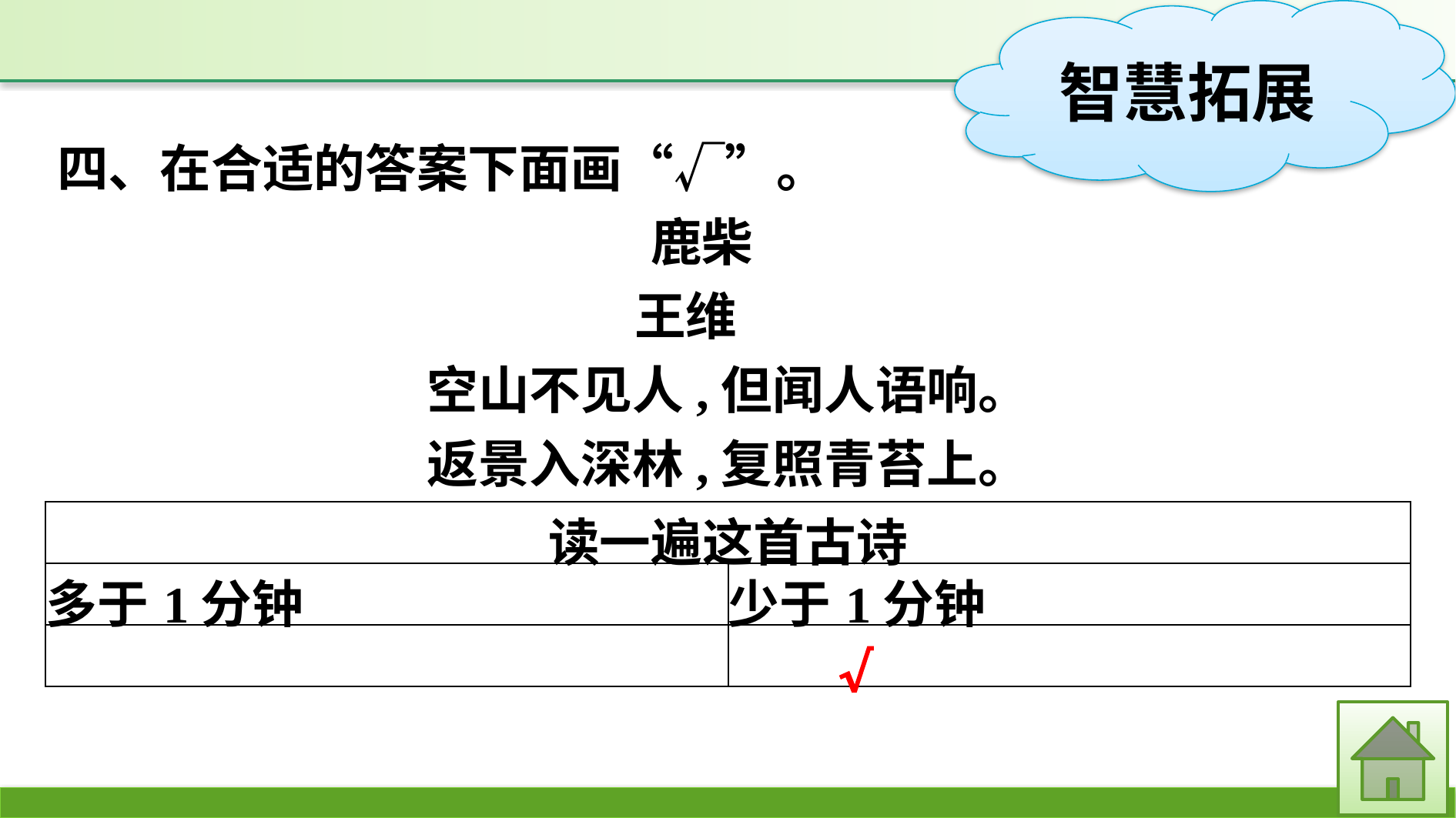

四、在合适的答案下面画“√”。
　　　　			　 鹿柴
					王维
空山不见人,但闻人语响。
返景入深林,复照青苔上。
| 读一遍这首古诗 |  |
| --- | --- |
| 多于1分钟 | 少于1分钟 |
|  |  |
√